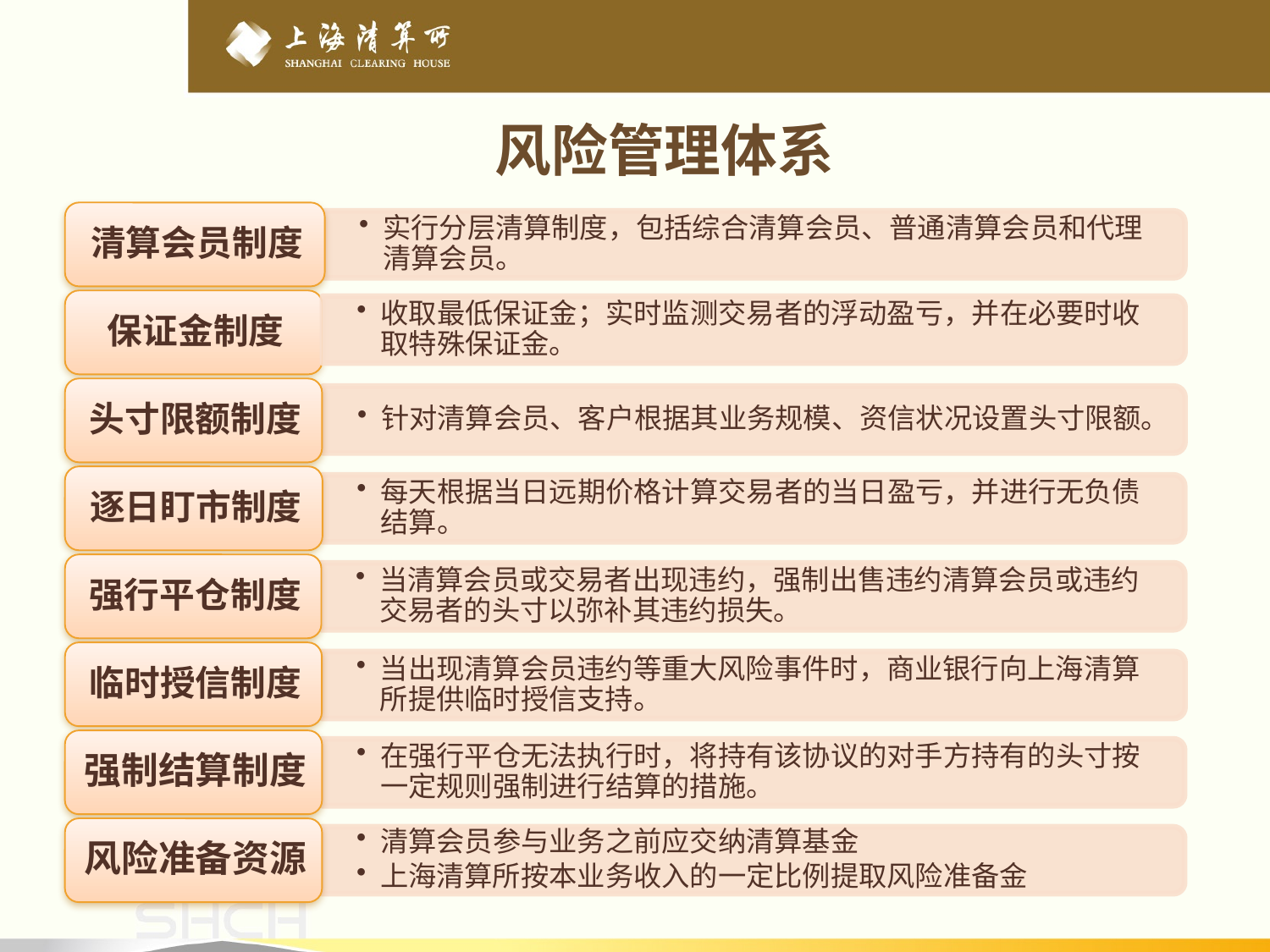

风险管理体系
实行分层清算制度，包括综合清算会员、普通清算会员和代理清算会员。
清算会员制度
针对清算会员、客户根据其业务规模、资信状况设置头寸限额。
保证金制度
收取最低保证金；实时监测交易者的浮动盈亏，并在必要时收取特殊保证金。
头寸限额制度
每天根据当日远期价格计算交易者的当日盈亏，并进行无负债结算。
逐日盯市制度
当清算会员或交易者出现违约，强制出售违约清算会员或违约交易者的头寸以弥补其违约损失。
强行平仓制度
当出现清算会员违约等重大风险事件时，商业银行向上海清算所提供临时授信支持。
临时授信制度
在强行平仓无法执行时，将持有该协议的对手方持有的头寸按一定规则强制进行结算的措施。
强制结算制度
清算会员参与业务之前应交纳清算基金
上海清算所按本业务收入的一定比例提取风险准备金
风险准备资源